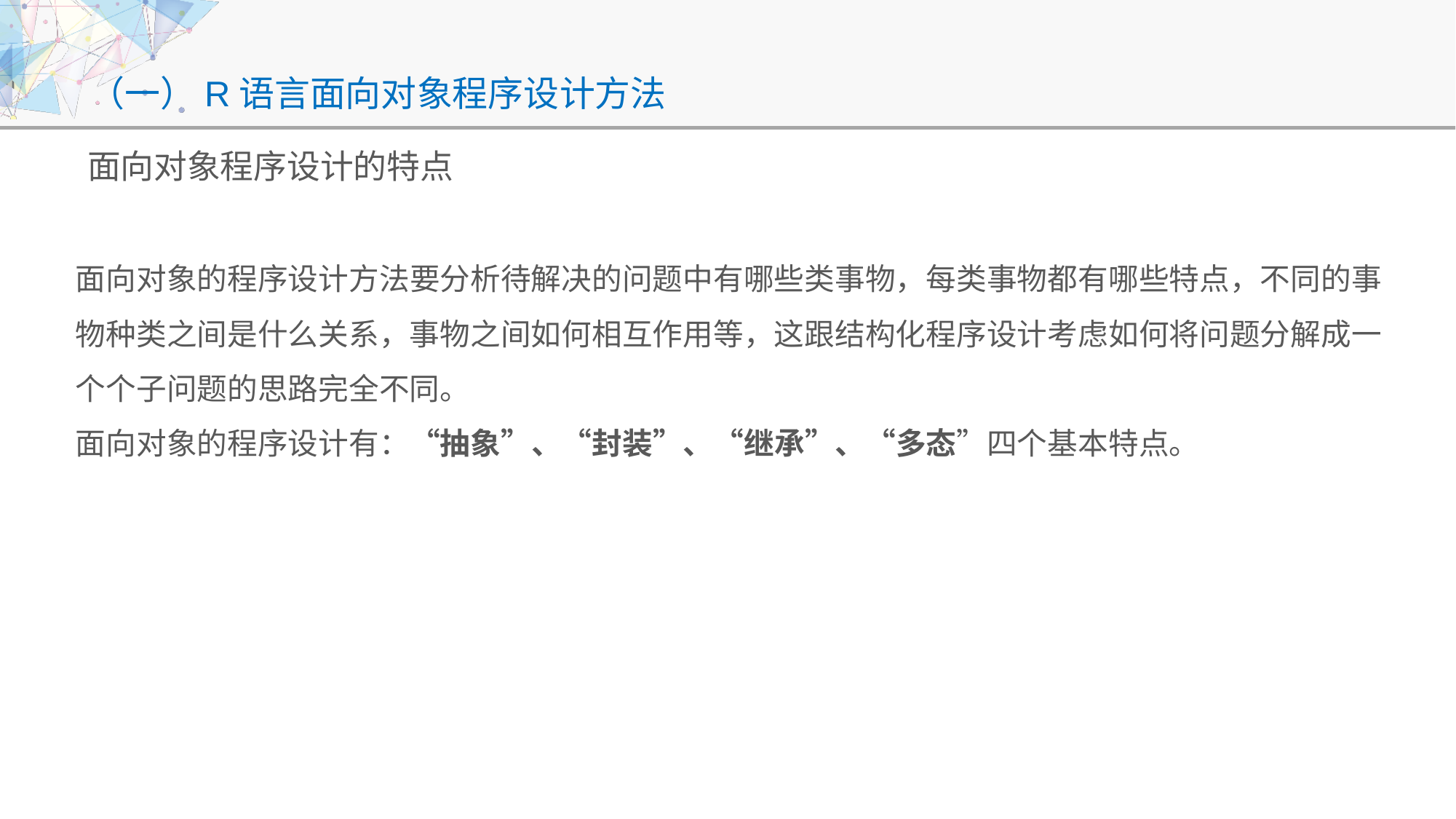

# （一）R语言面向对象程序设计方法
面向对象程序设计的特点

面向对象的程序设计方法要分析待解决的问题中有哪些类事物，每类事物都有哪些特点，不同的事物种类之间是什么关系，事物之间如何相互作用等，这跟结构化程序设计考虑如何将问题分解成一个个子问题的思路完全不同。
面向对象的程序设计有：“抽象”、“封装”、“继承”、“多态”四个基本特点。